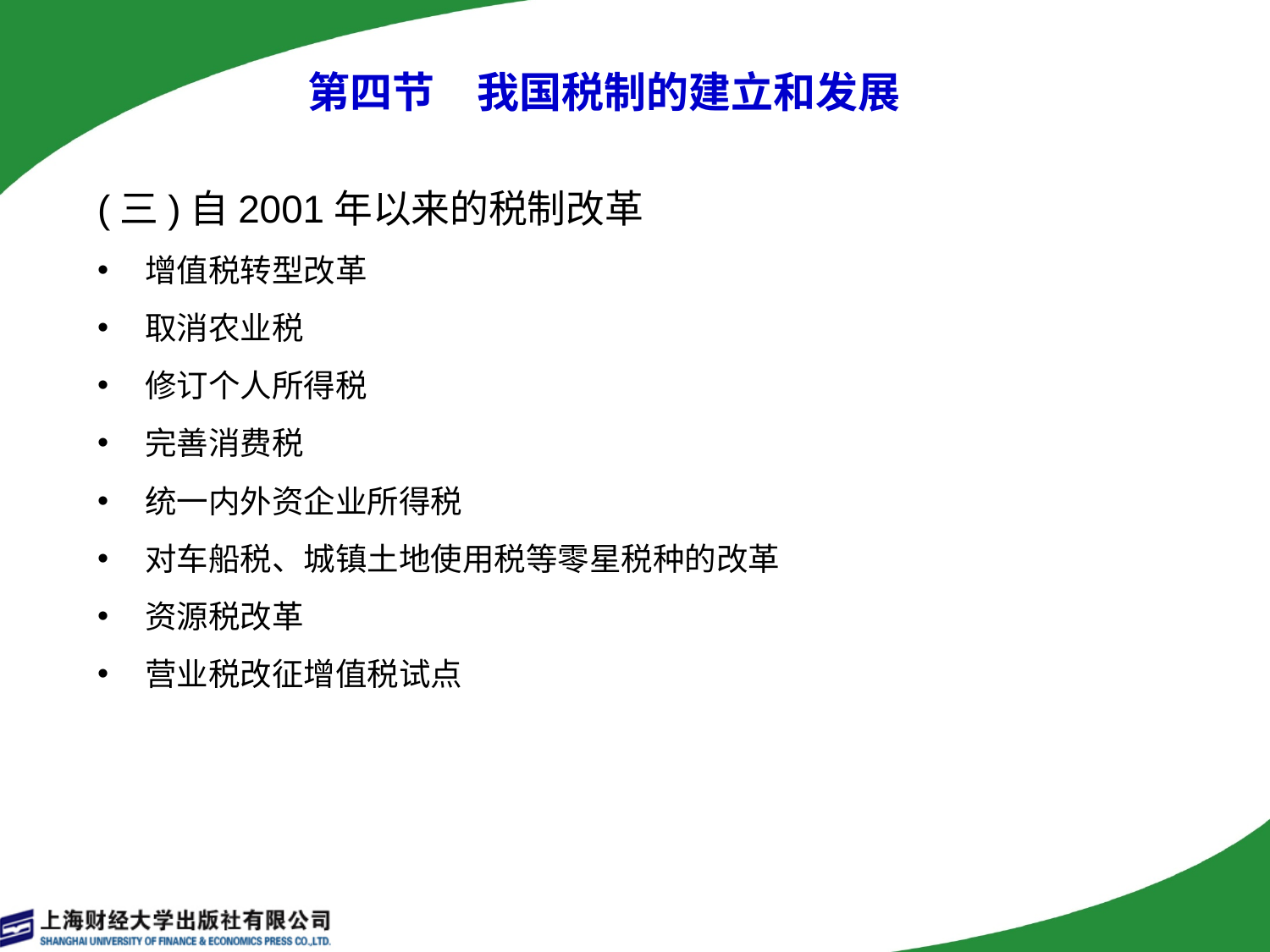

第四节　我国税制的建立和发展
(三)自2001年以来的税制改革
增值税转型改革
取消农业税
修订个人所得税
完善消费税
统一内外资企业所得税
对车船税、城镇土地使用税等零星税种的改革
资源税改革
营业税改征增值税试点